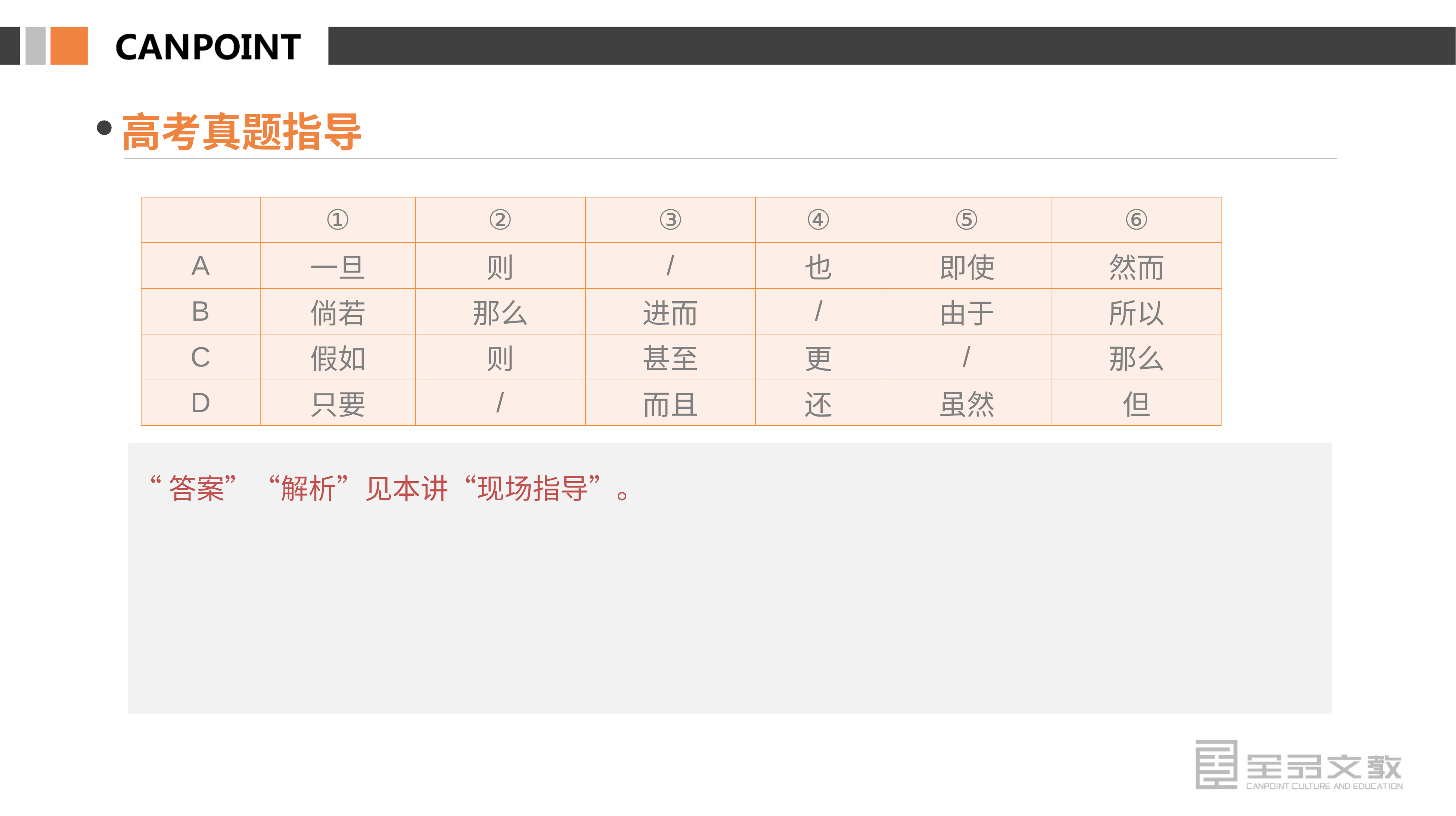

高考真题指导

|  | ① | ② | ③ | ④ | ⑤ | ⑥ |
| --- | --- | --- | --- | --- | --- | --- |
| A | 一旦 | 则 | / | 也 | 即使 | 然而 |
| B | 倘若 | 那么 | 进而 | / | 由于 | 所以 |
| C | 假如 | 则 | 甚至 | 更 | / | 那么 |
| D | 只要 | / | 而且 | 还 | 虽然 | 但 |

“答案”“解析”见本讲“现场指导”。